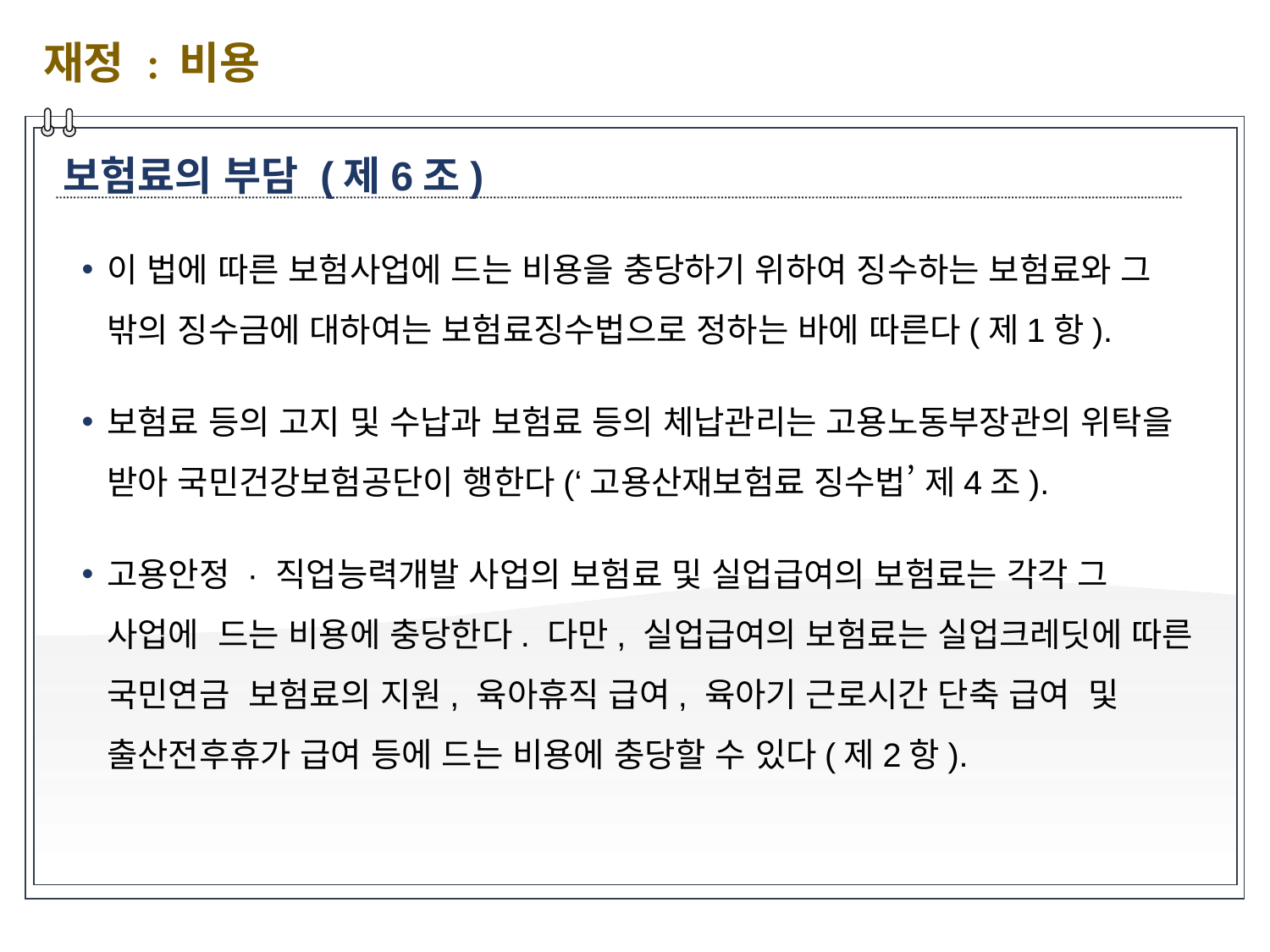

재정 : 비용

보험료의 부담 (제6조)

이 법에 따른 보험사업에 드는 비용을 충당하기 위하여 징수하는 보험료와 그 밖의 징수금에 대하여는 보험료징수법으로 정하는 바에 따른다(제1항).
보험료 등의 고지 및 수납과 보험료 등의 체납관리는 고용노동부장관의 위탁을 받아 국민건강보험공단이 행한다(‘고용산재보험료 징수법’ 제4조).
고용안정 · 직업능력개발 사업의 보험료 및 실업급여의 보험료는 각각 그 사업에  드는 비용에 충당한다. 다만, 실업급여의 보험료는 실업크레딧에 따른 국민연금  보험료의 지원, 육아휴직 급여, 육아기 근로시간 단축 급여  및  출산전후휴가 급여 등에 드는 비용에 충당할 수 있다(제2항).